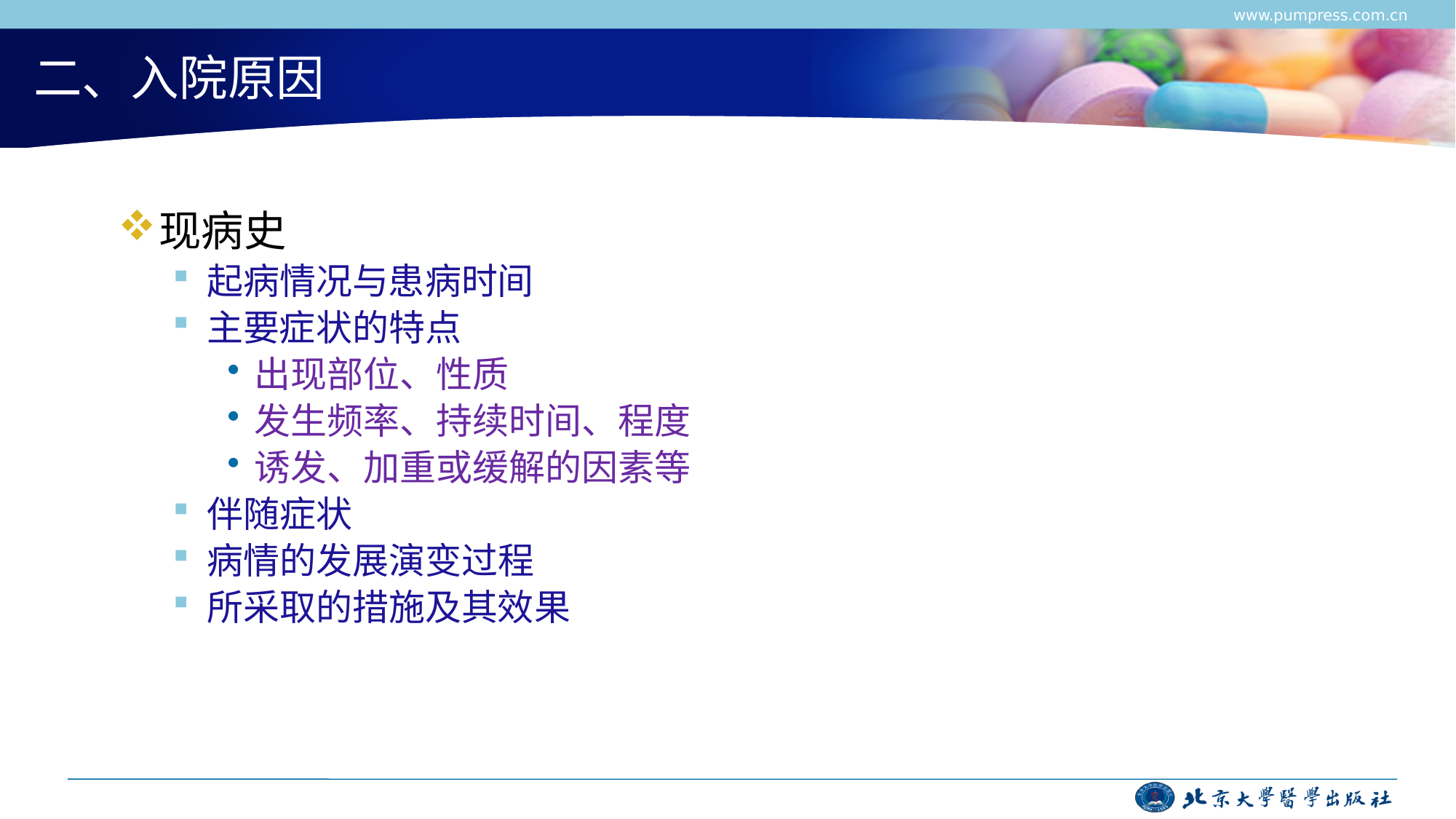

www.pumpress.com.cn
# 二、入院原因
现病史
起病情况与患病时间
主要症状的特点
出现部位、性质
发生频率、持续时间、程度
诱发、加重或缓解的因素等
伴随症状
病情的发展演变过程
所采取的措施及其效果